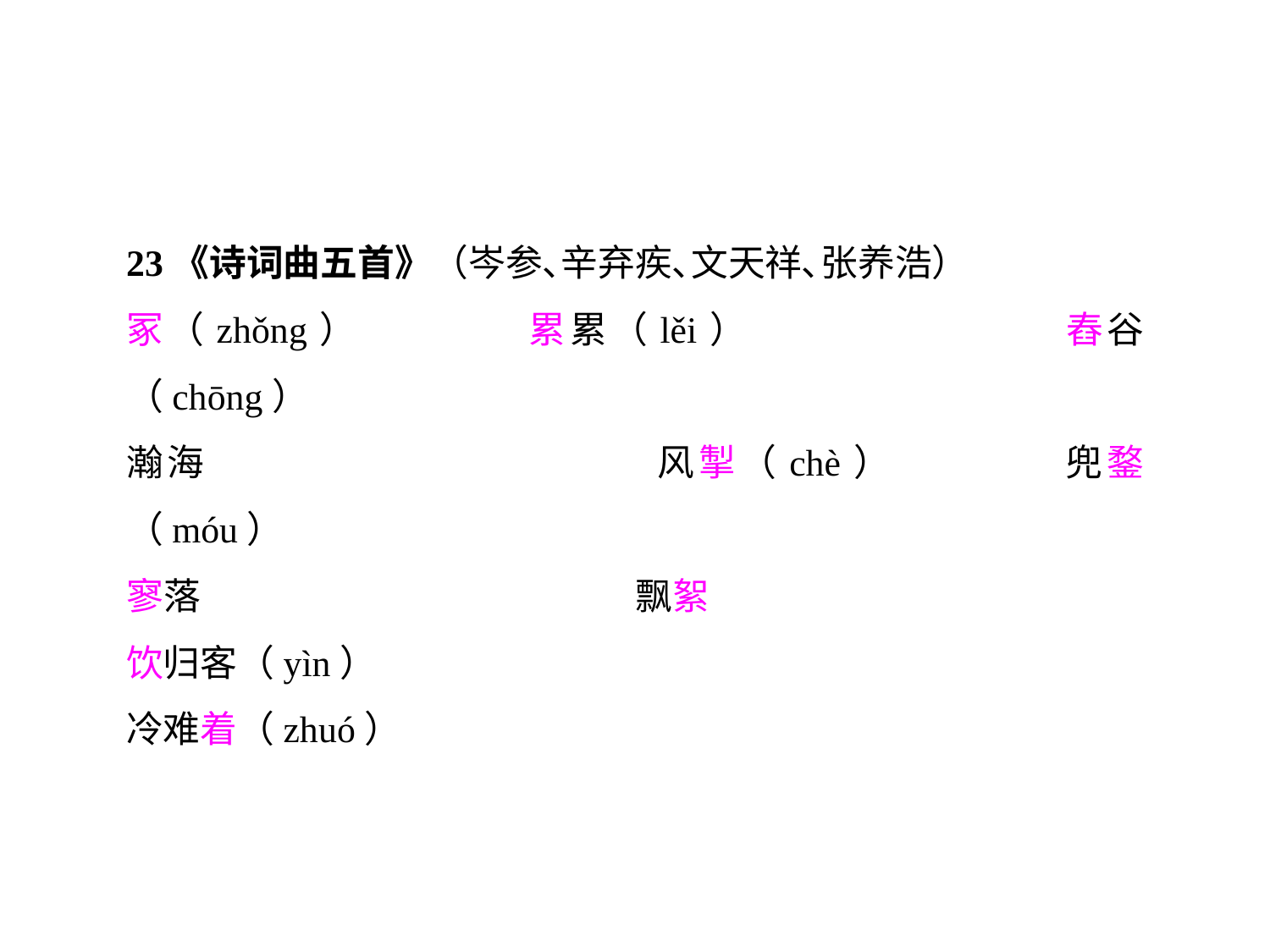

23《诗词曲五首》（岑参､辛弃疾､文天祥､张养浩）
冢（zhǒng）		累累（lěi）			舂谷（chōng）
瀚海				风掣（chè）		兜鍪（móu）
寥落				飘絮				饮归客（yìn）
冷难着（zhuó）